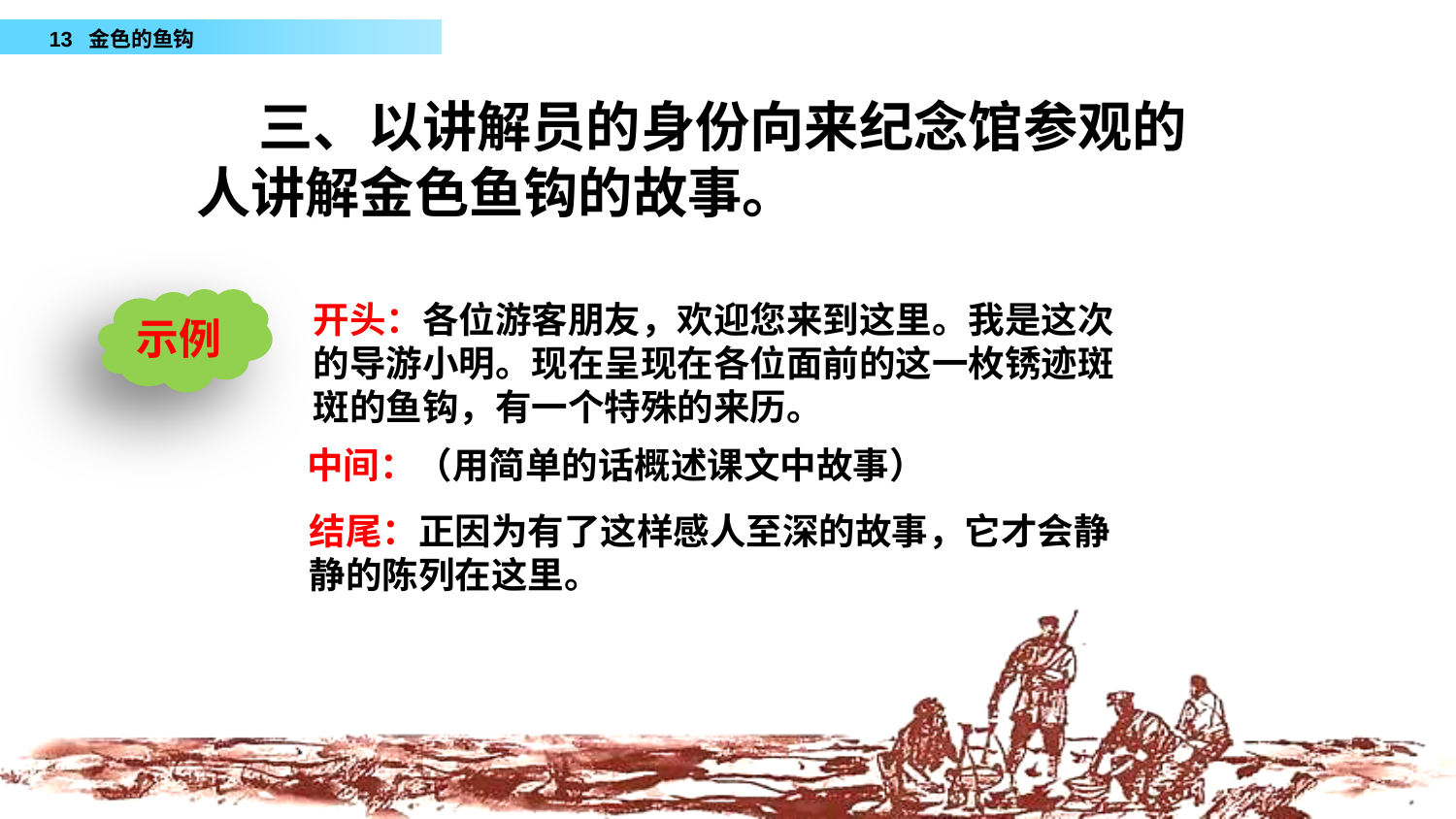

三、以讲解员的身份向来纪念馆参观的人讲解金色鱼钩的故事。
示例
开头：各位游客朋友，欢迎您来到这里。我是这次的导游小明。现在呈现在各位面前的这一枚锈迹斑斑的鱼钩，有一个特殊的来历。
中间：（用简单的话概述课文中故事）
结尾：正因为有了这样感人至深的故事，它才会静静的陈列在这里。